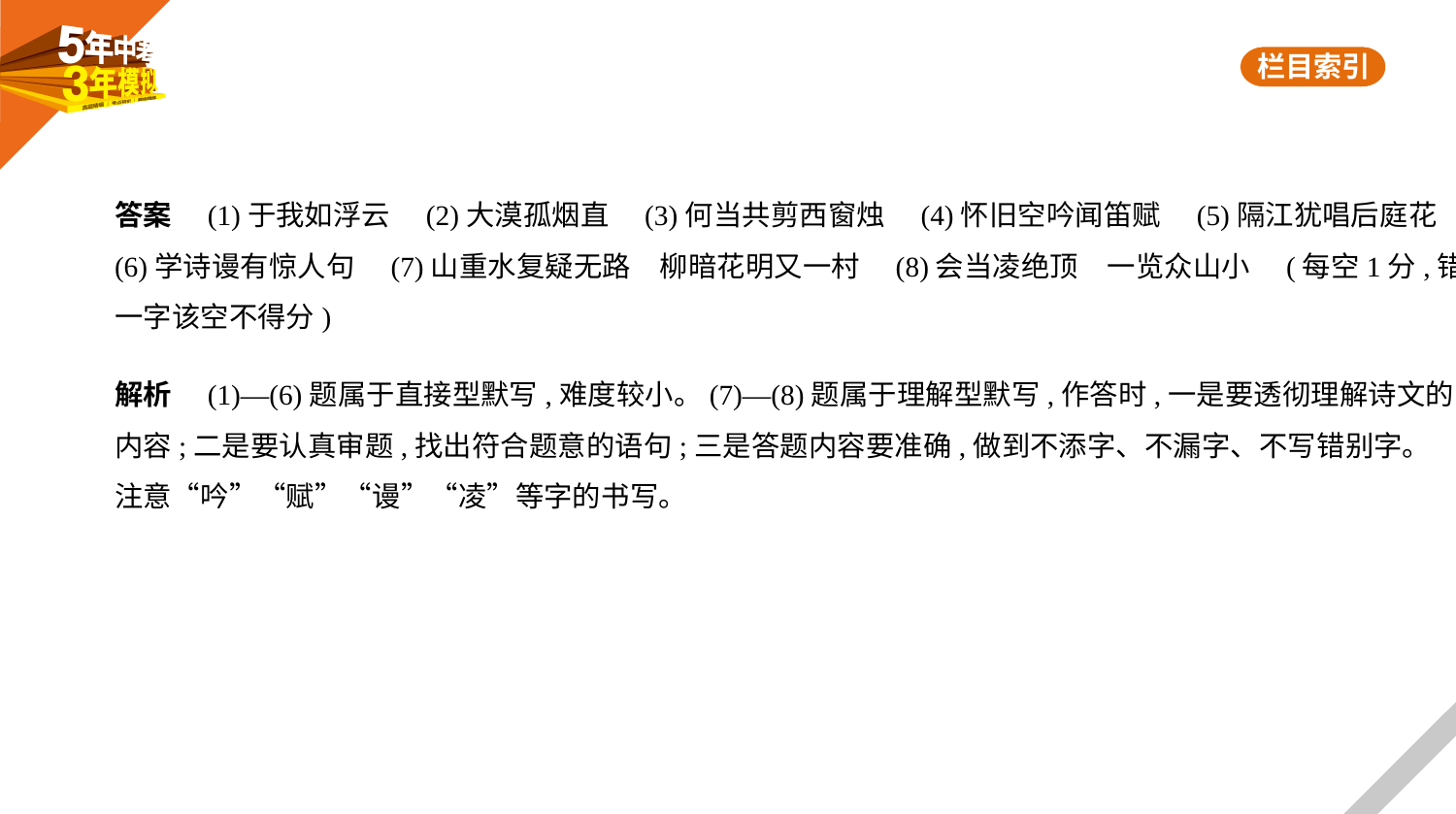

答案　(1)于我如浮云　(2)大漠孤烟直　(3)何当共剪西窗烛　(4)怀旧空吟闻笛赋　(5)隔江犹唱后庭花    
(6)学诗谩有惊人句　(7)山重水复疑无路　柳暗花明又一村　(8)会当凌绝顶　一览众山小　(每空1分,错
一字该空不得分)
解析　(1)—(6)题属于直接型默写,难度较小。(7)—(8)题属于理解型默写,作答时,一是要透彻理解诗文的
内容;二是要认真审题,找出符合题意的语句;三是答题内容要准确,做到不添字、不漏字、不写错别字。
注意“吟”“赋”“谩”“凌”等字的书写。